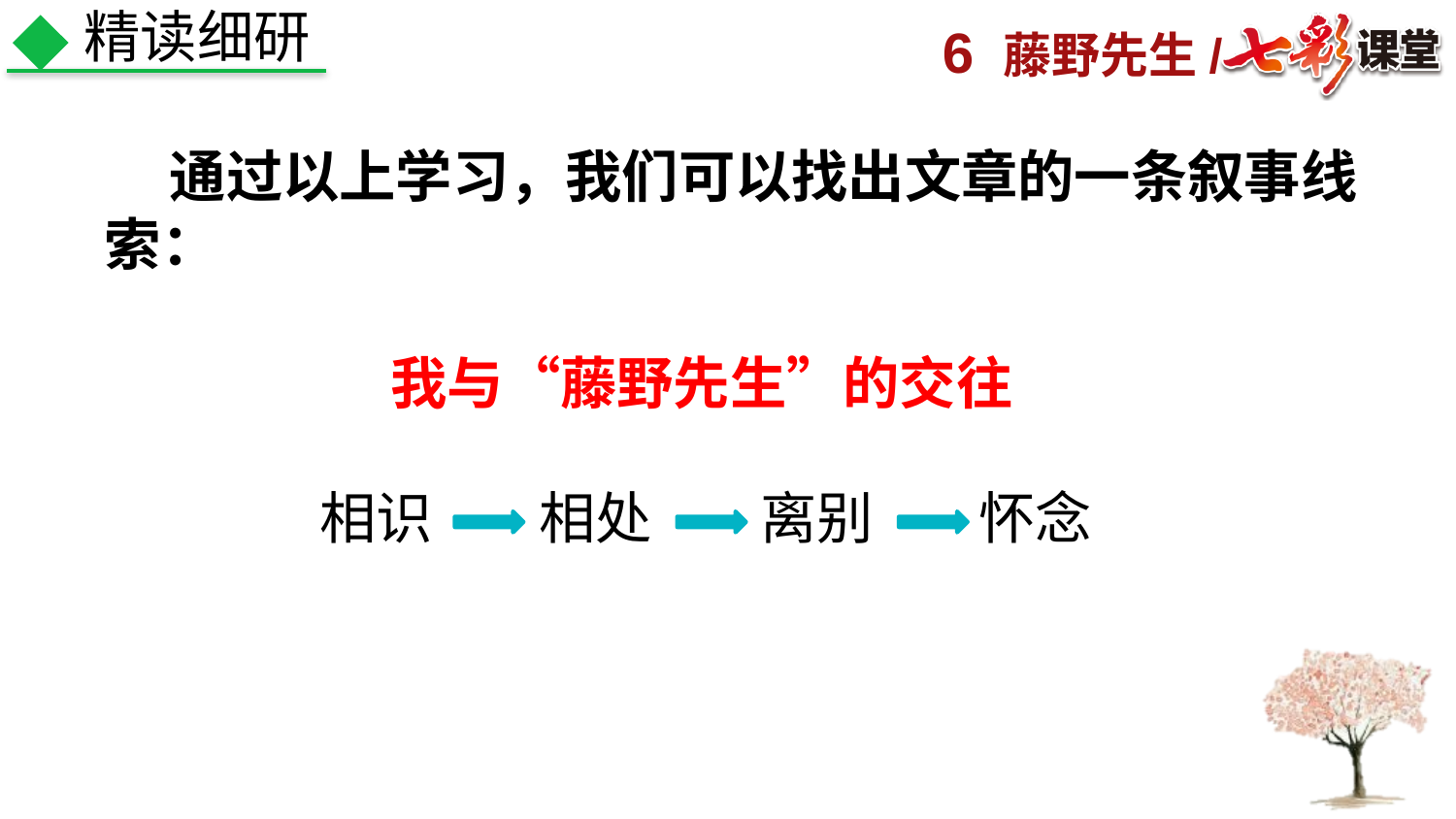

精读细研

    通过以上学习，我们可以找出文章的一条叙事线索：
我与“藤野先生”的交往
相识
相处
离别
怀念